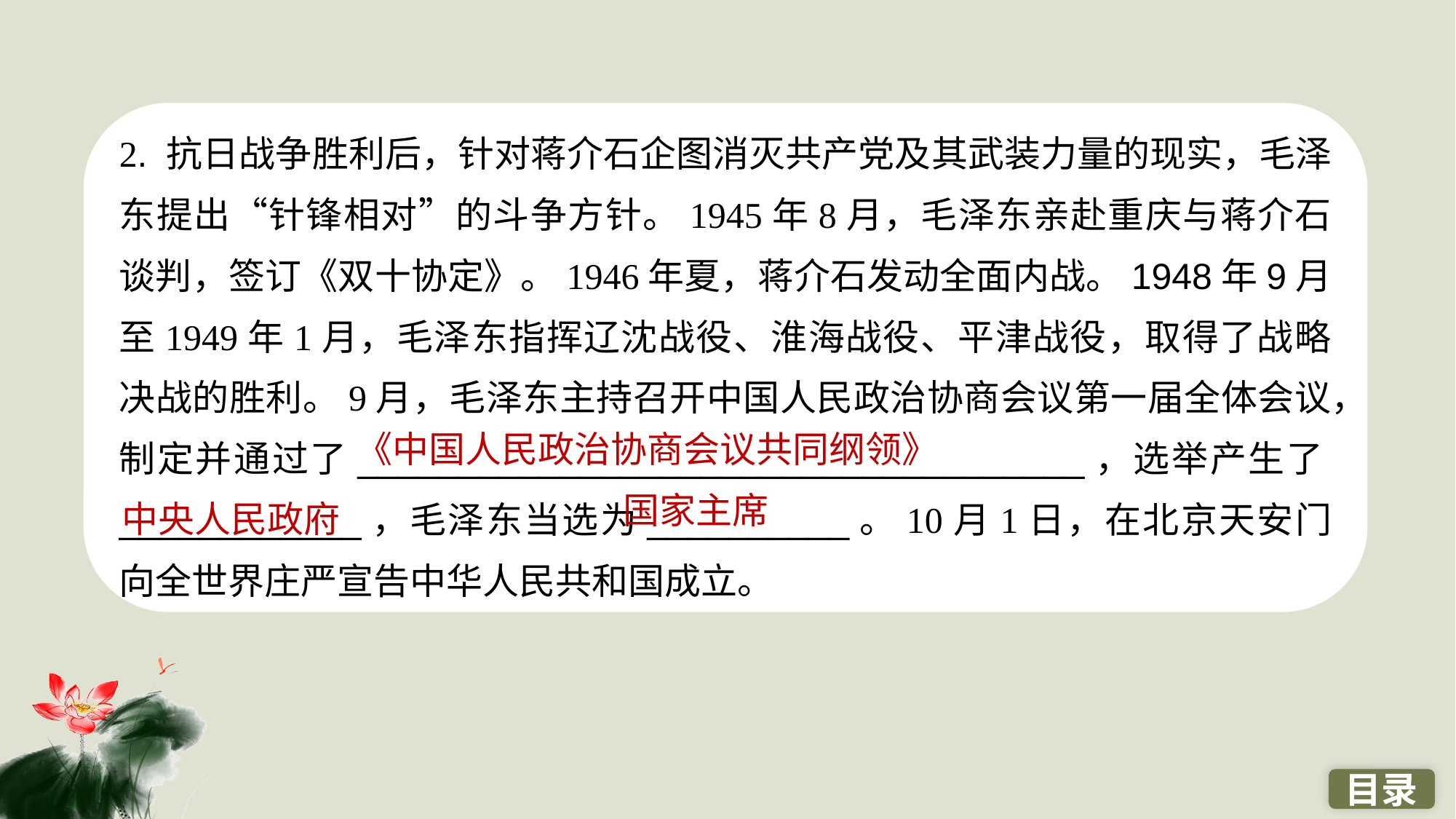

2. 抗日战争胜利后，针对蒋介石企图消灭共产党及其武装力量的现实，毛泽东提出“针锋相对”的斗争方针。1945年8月，毛泽东亲赴重庆与蒋介石谈判，签订《双十协定》。1946年夏，蒋介石发动全面内战。1948年9月至1949年1月，毛泽东指挥辽沈战役、淮海战役、平津战役，取得了战略决战的胜利。9月，毛泽东主持召开中国人民政治协商会议第一届全体会议，制定并通过了____________________________________，选举产生了____________，毛泽东当选为__________。10月1日，在北京天安门向全世界庄严宣告中华人民共和国成立。
《中国人民政治协商会议共同纲领》
国家主席
中央人民政府